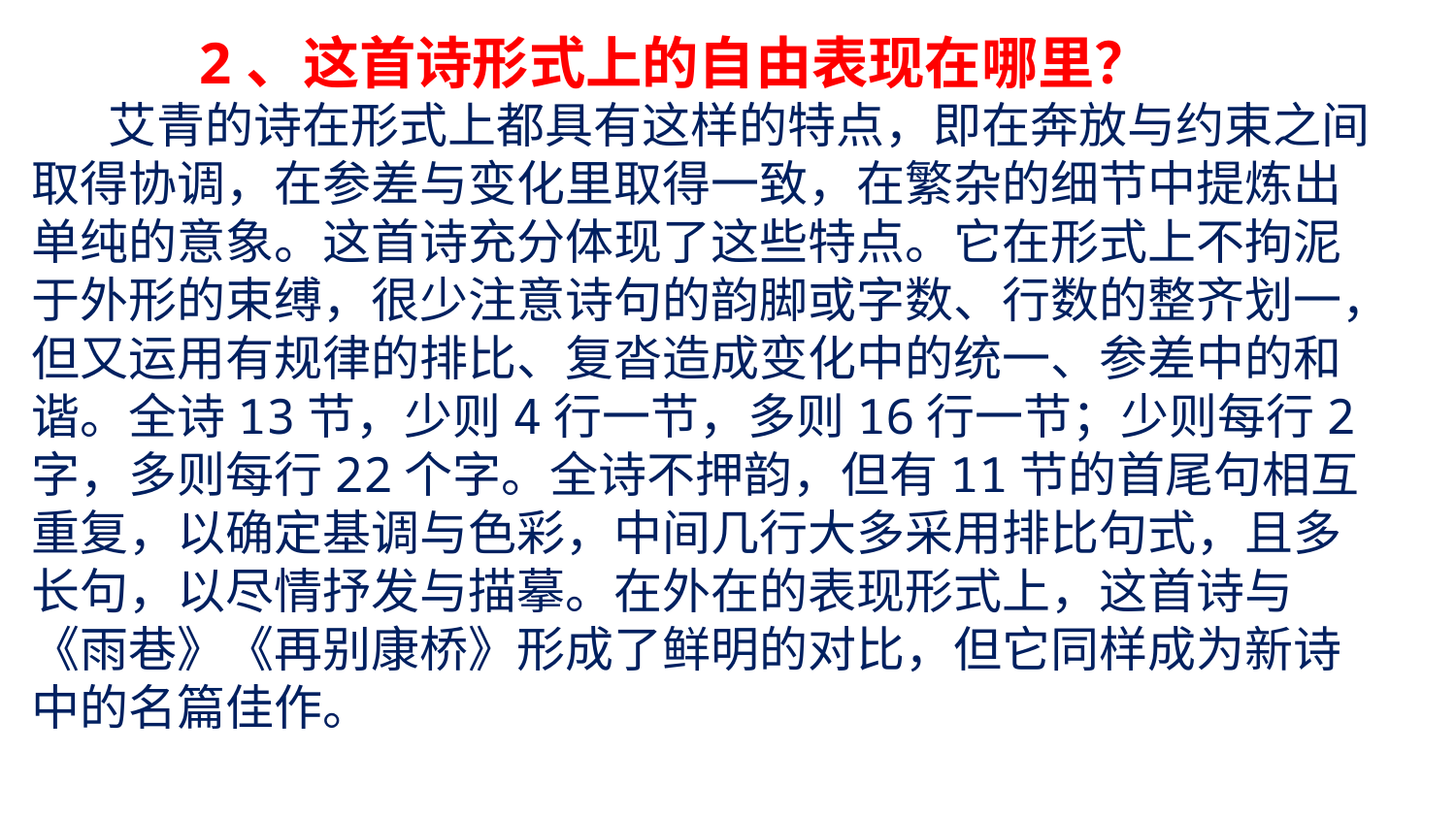

2、这首诗形式上的自由表现在哪里？
      艾青的诗在形式上都具有这样的特点，即在奔放与约束之间取得协调，在参差与变化里取得一致，在繁杂的细节中提炼出单纯的意象。这首诗充分体现了这些特点。它在形式上不拘泥于外形的束缚，很少注意诗句的韵脚或字数、行数的整齐划一，但又运用有规律的排比、复沓造成变化中的统一、参差中的和谐。全诗13节，少则4行一节，多则16行一节；少则每行2字，多则每行22个字。全诗不押韵，但有11节的首尾句相互重复，以确定基调与色彩，中间几行大多采用排比句式，且多长句，以尽情抒发与描摹。在外在的表现形式上，这首诗与《雨巷》《再别康桥》形成了鲜明的对比，但它同样成为新诗中的名篇佳作。